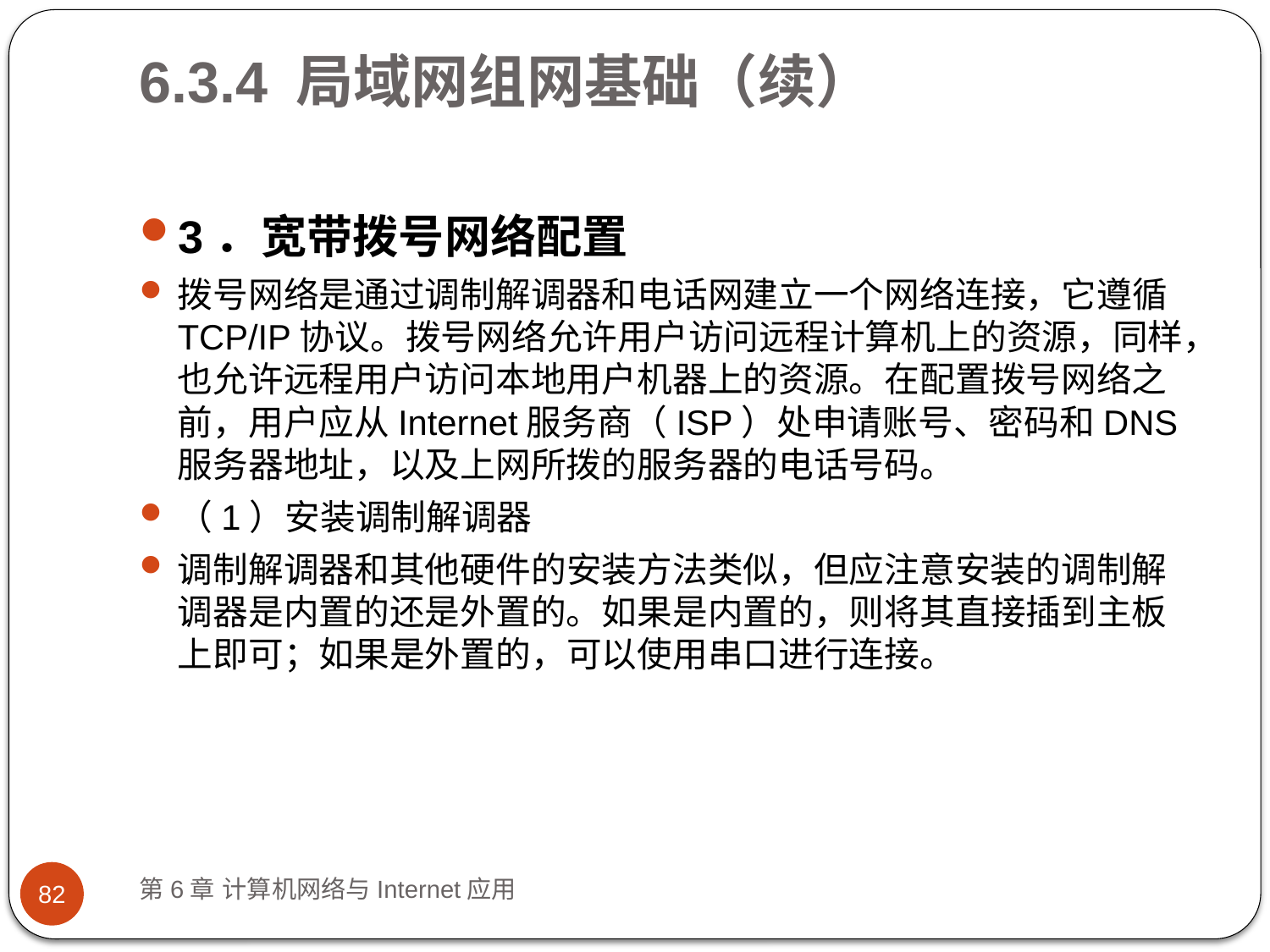

# 6.3.4 局域网组网基础（续）
3．宽带拨号网络配置
拨号网络是通过调制解调器和电话网建立一个网络连接，它遵循TCP/IP协议。拨号网络允许用户访问远程计算机上的资源，同样，也允许远程用户访问本地用户机器上的资源。在配置拨号网络之前，用户应从Internet服务商（ISP）处申请账号、密码和DNS服务器地址，以及上网所拨的服务器的电话号码。
（1）安装调制解调器
调制解调器和其他硬件的安装方法类似，但应注意安装的调制解调器是内置的还是外置的。如果是内置的，则将其直接插到主板上即可；如果是外置的，可以使用串口进行连接。
第6章 计算机网络与Internet应用
82